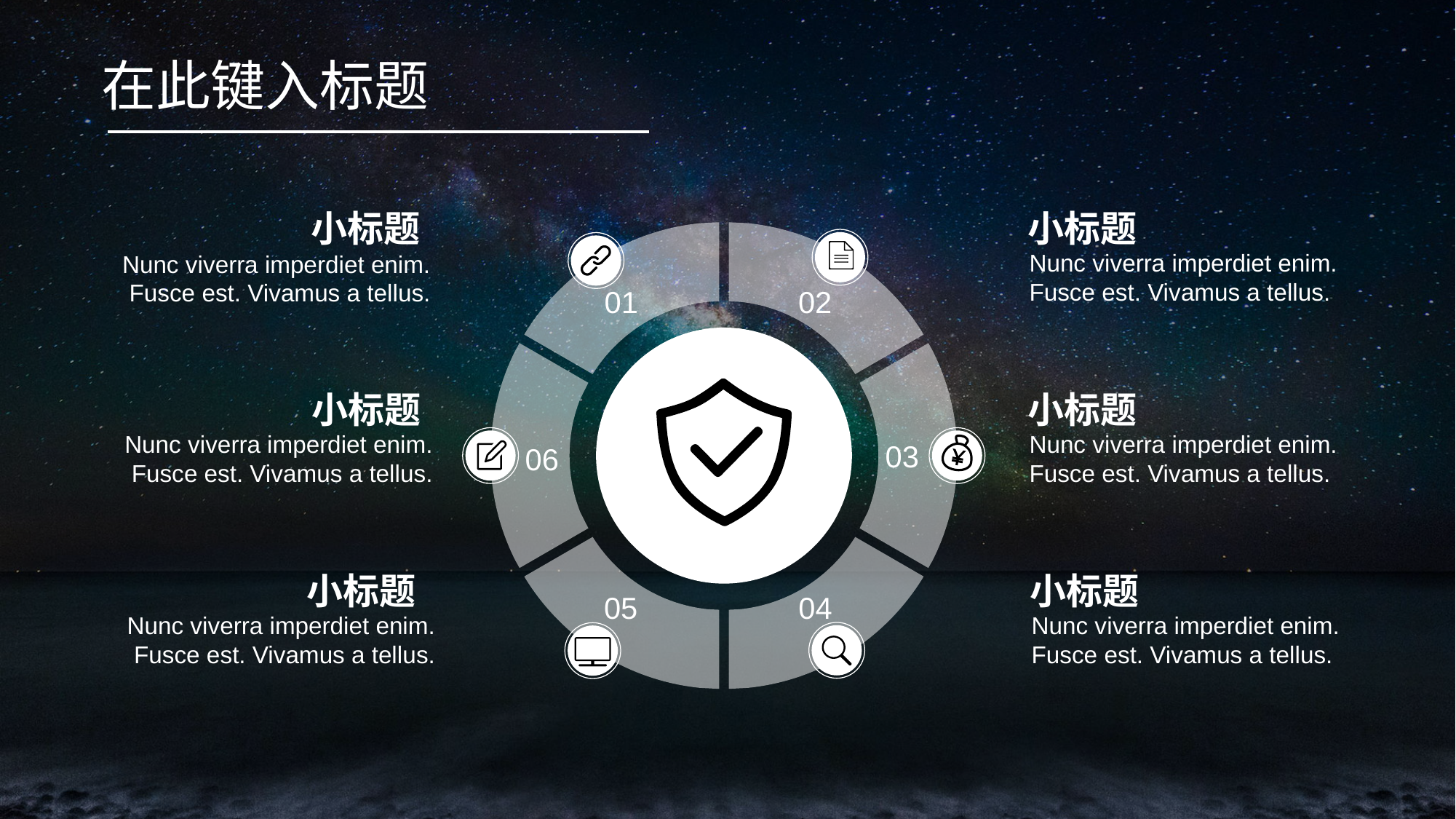

在此键入标题
小标题
Nunc viverra imperdiet enim. Fusce est. Vivamus a tellus.
小标题
Nunc viverra imperdiet enim. Fusce est. Vivamus a tellus.

01
02

小标题
Nunc viverra imperdiet enim. Fusce est. Vivamus a tellus.
小标题
Nunc viverra imperdiet enim. Fusce est. Vivamus a tellus.

03
06

小标题
Nunc viverra imperdiet enim. Fusce est. Vivamus a tellus.
小标题
Nunc viverra imperdiet enim. Fusce est. Vivamus a tellus.
05
04